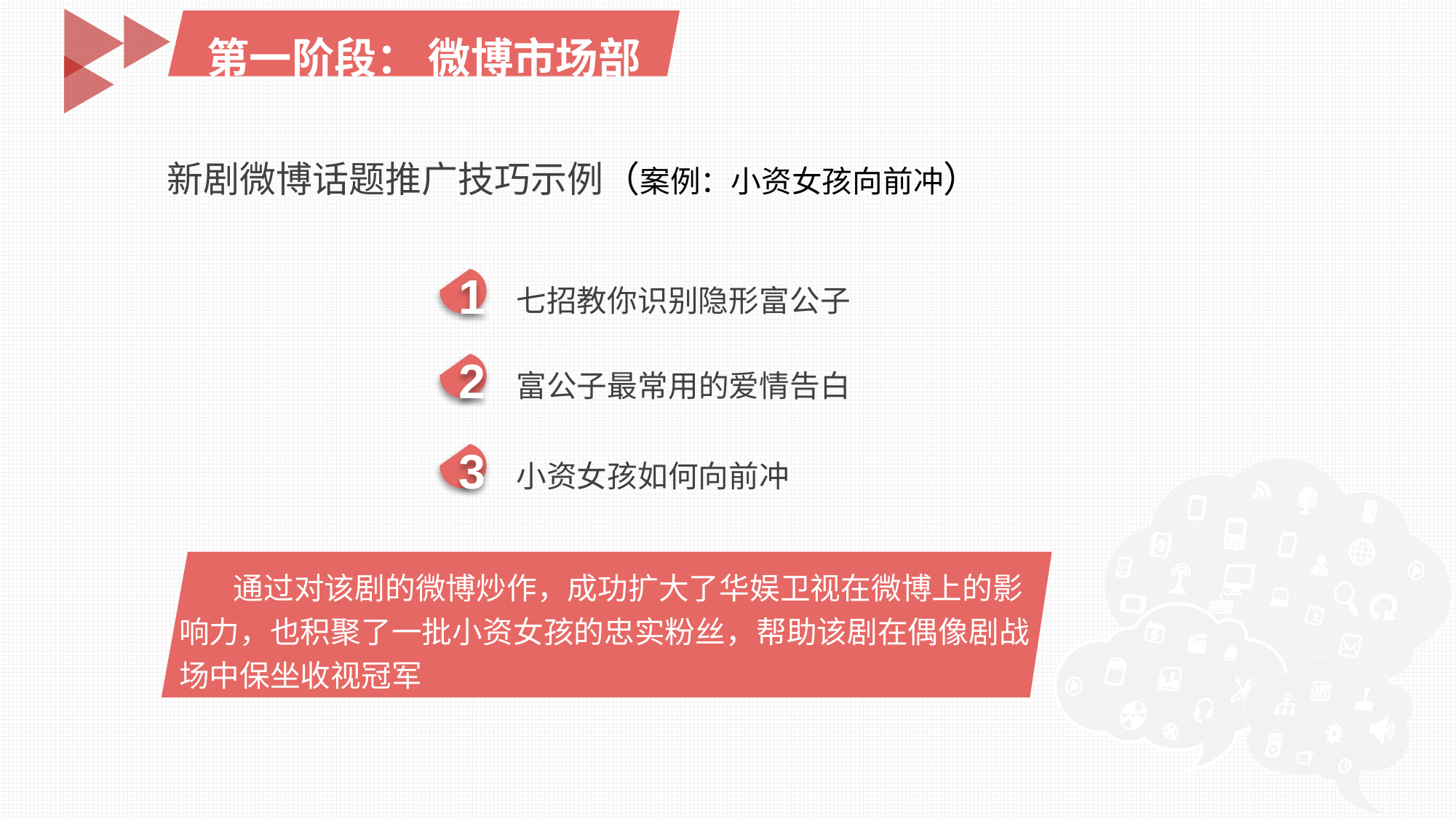

第一阶段： 微博市场部

新剧微博话题推广技巧示例（案例：小资女孩向前冲）

1

七招教你识别隐形富公子
2

富公子最常用的爱情告白
3

小资女孩如何向前冲

       通过对该剧的微博炒作，成功扩大了华娱卫视在微博上的影响力，也积聚了一批小资女孩的忠实粉丝，帮助该剧在偶像剧战场中保坐收视冠军